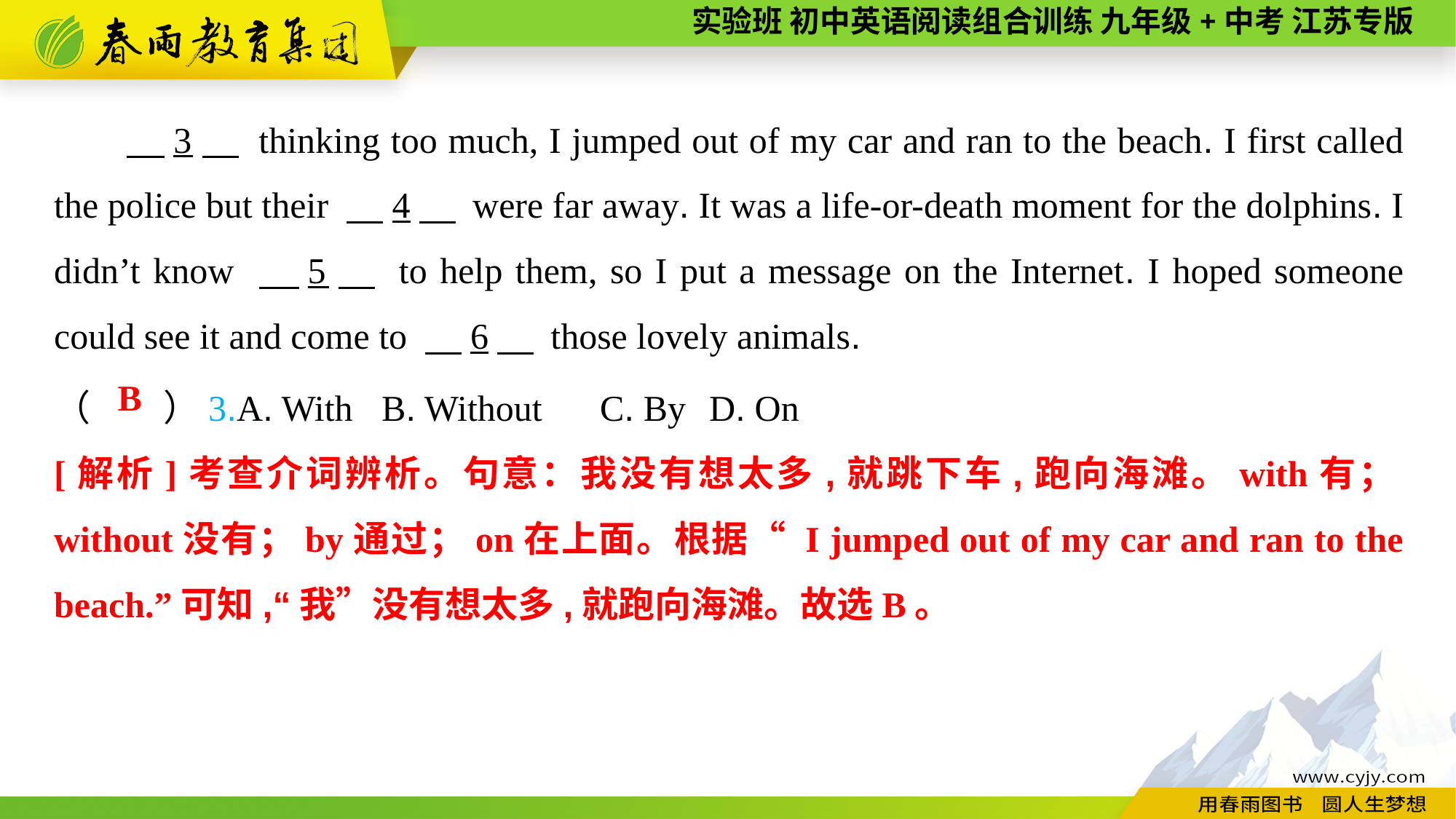

3　 thinking too much, I jumped out of my car and ran to the beach. I first called the police but their 　4　 were far away. It was a life-or-death moment for the dolphins. I didn’t know 　5　 to help them, so I put a message on the Internet. I hoped someone could see it and come to 　6　 those lovely animals.
（　　）3.A. With	B. Without	C. By	D. On
B
[解析]考查介词辨析。句意：我没有想太多,就跳下车,跑向海滩。with有；without没有；by通过；on在上面。根据“ I jumped out of my car and ran to the beach.”可知,“我”没有想太多,就跑向海滩。故选B。